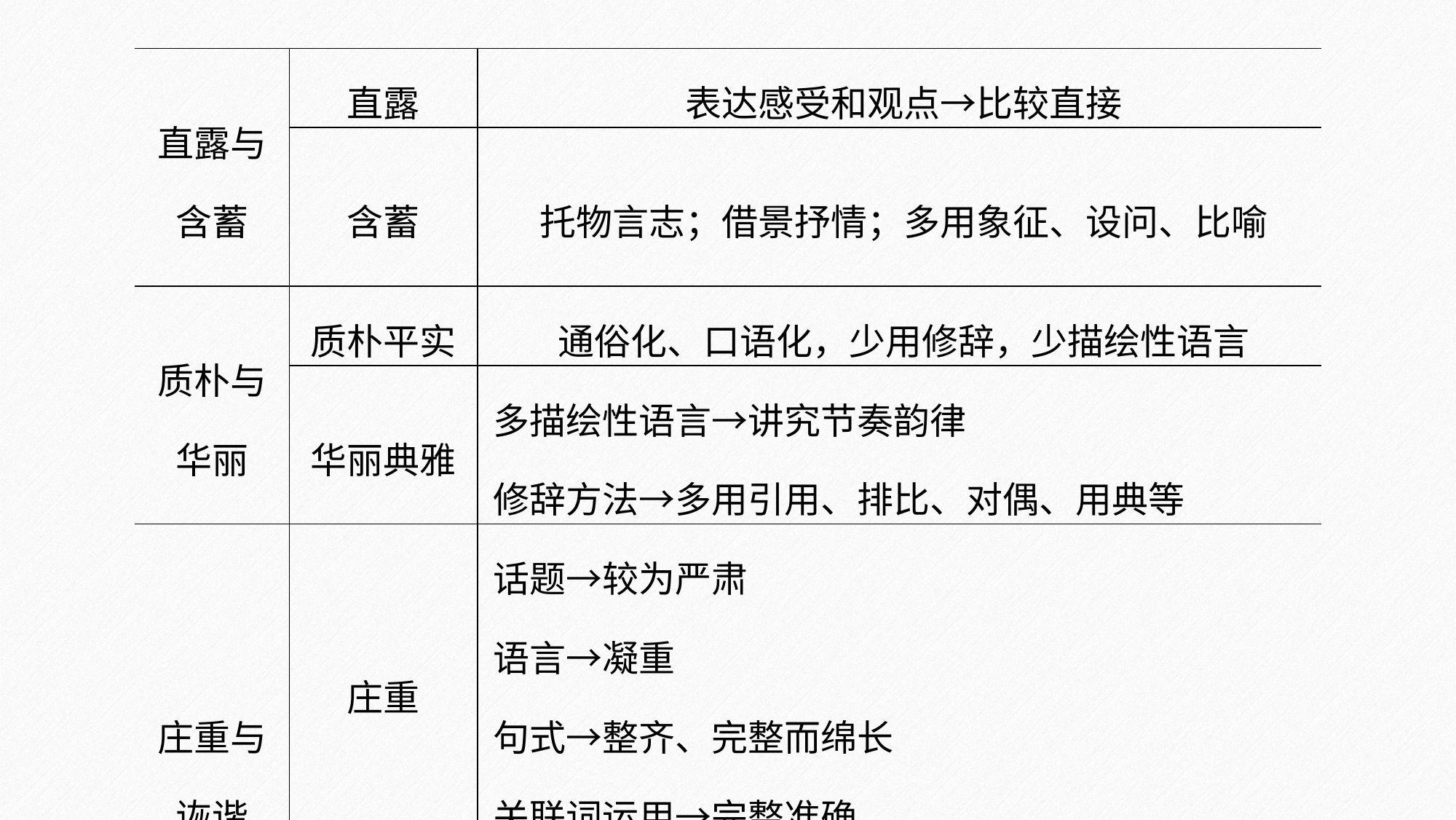

| 直露与含蓄 | 直露 | 表达感受和观点→比较直接 |
| --- | --- | --- |
|  | 含蓄 | 托物言志；借景抒情；多用象征、设问、比喻 |
| 质朴与 华丽 | 质朴平实 | 通俗化、口语化，少用修辞，少描绘性语言 |
|  | 华丽典雅 | 多描绘性语言→讲究节奏韵律 修辞方法→多用引用、排比、对偶、用典等 |
| 庄重与诙谐 | 庄重 | 话题→较为严肃 语言→凝重 句式→整齐、完整而绵长 关联词运用→完整准确 |
|  | 诙谐 | 语气→轻松幽默 修辞方法→多用夸张、反语、比喻(有趣味) |